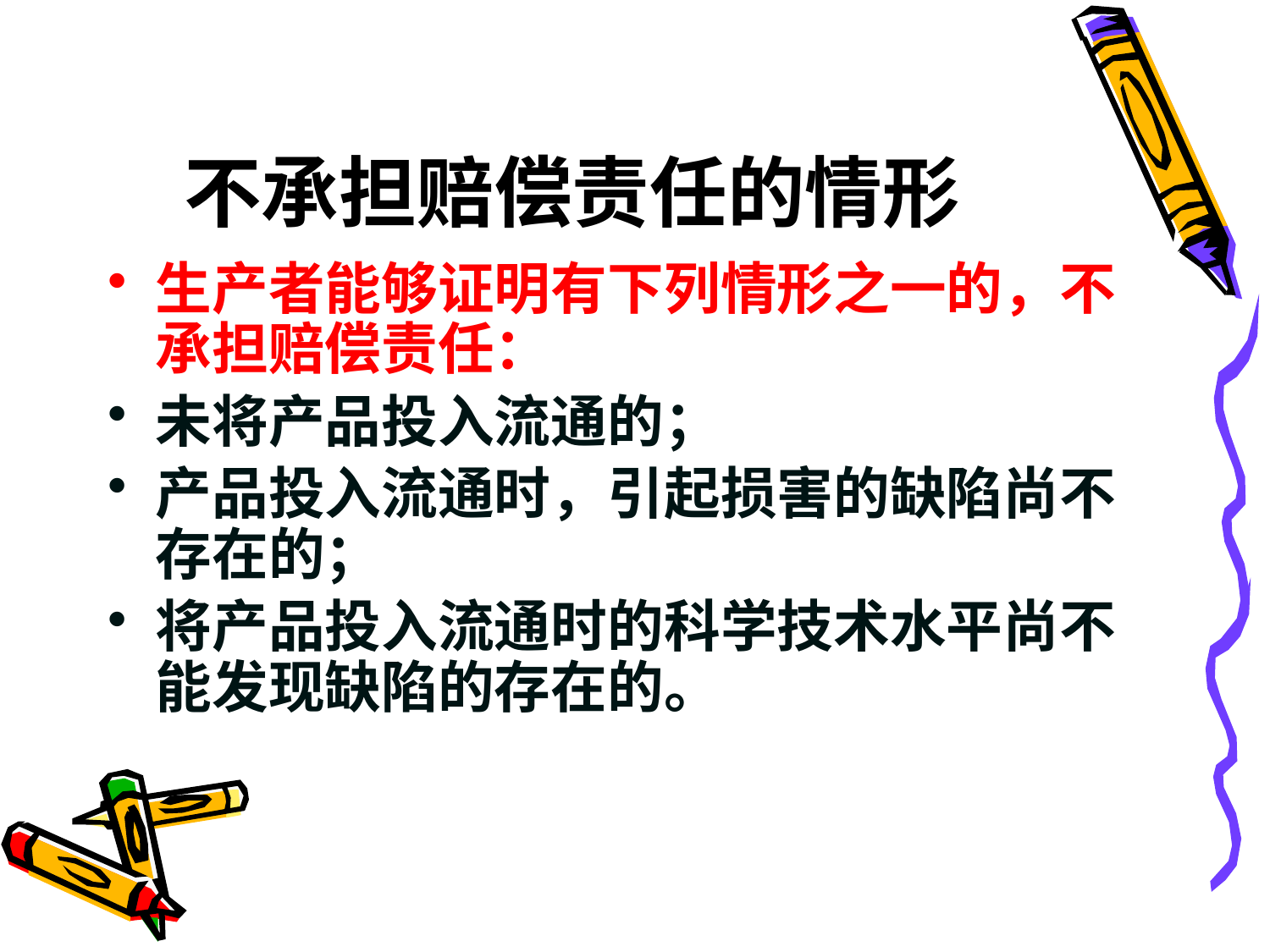

# 不承担赔偿责任的情形
生产者能够证明有下列情形之一的，不承担赔偿责任：
未将产品投入流通的；
产品投入流通时，引起损害的缺陷尚不存在的；
将产品投入流通时的科学技术水平尚不能发现缺陷的存在的。